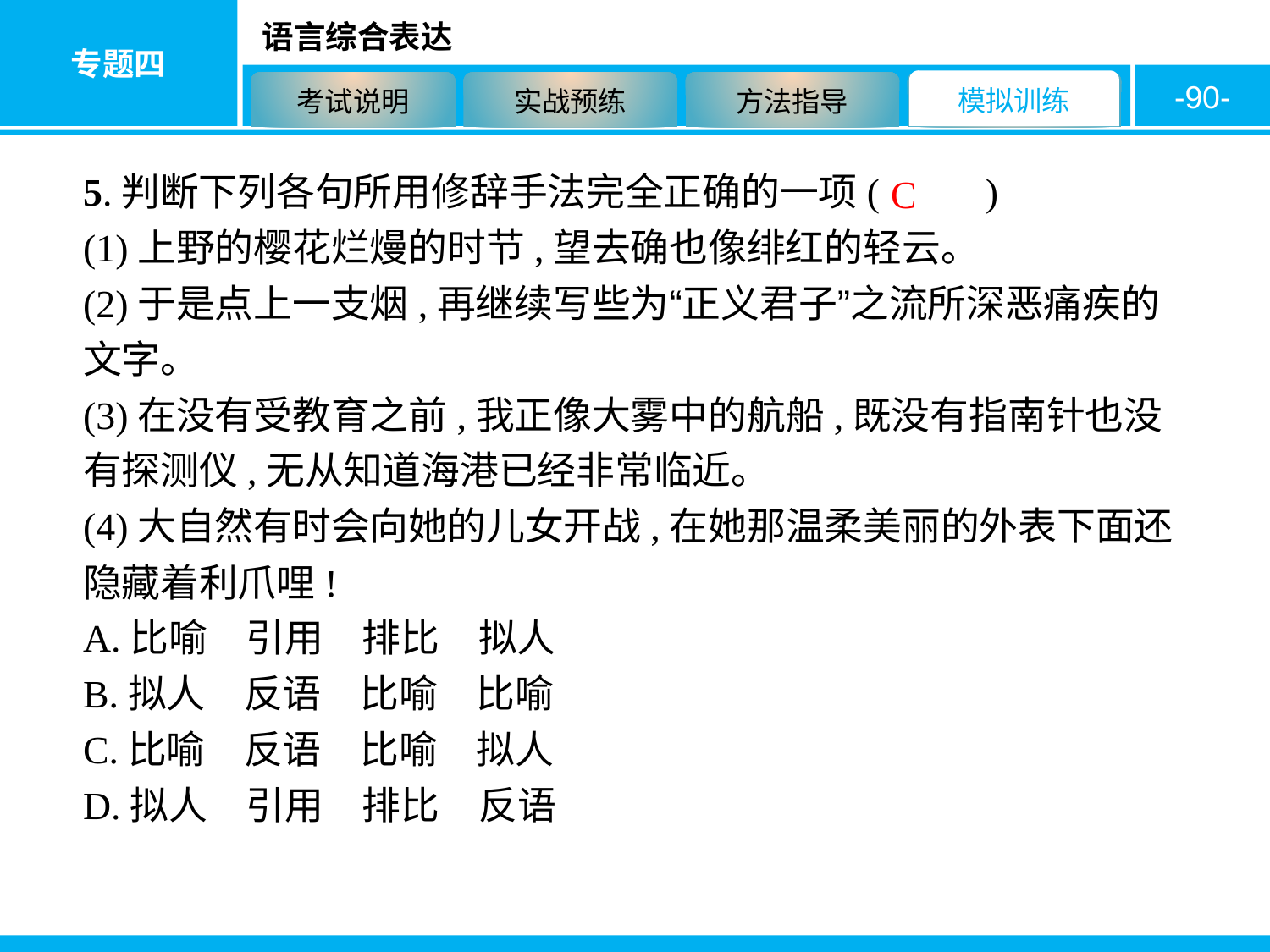

-90-
5.判断下列各句所用修辞手法完全正确的一项( 　　)
(1)上野的樱花烂熳的时节,望去确也像绯红的轻云。
(2)于是点上一支烟,再继续写些为“正义君子”之流所深恶痛疾的文字。
(3)在没有受教育之前,我正像大雾中的航船,既没有指南针也没有探测仪,无从知道海港已经非常临近。
(4)大自然有时会向她的儿女开战,在她那温柔美丽的外表下面还隐藏着利爪哩!
A.比喻　引用　排比　拟人
B.拟人　反语　比喻　比喻
C.比喻　反语　比喻　拟人
D.拟人　引用　排比　反语
C